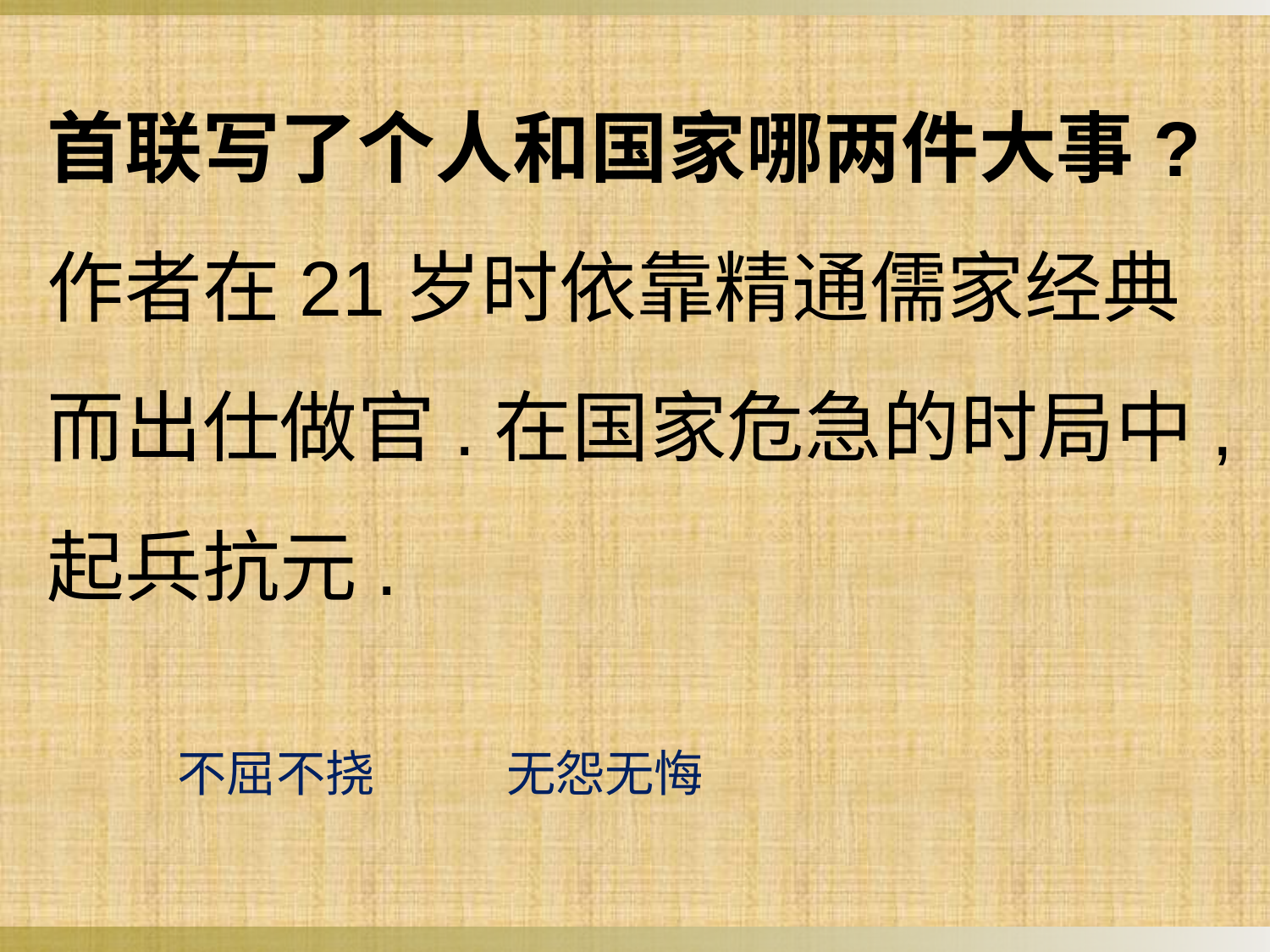

首联写了个人和国家哪两件大事?
作者在21岁时依靠精通儒家经典而出仕做官.在国家危急的时局中,起兵抗元.
不屈不挠            无怨无悔